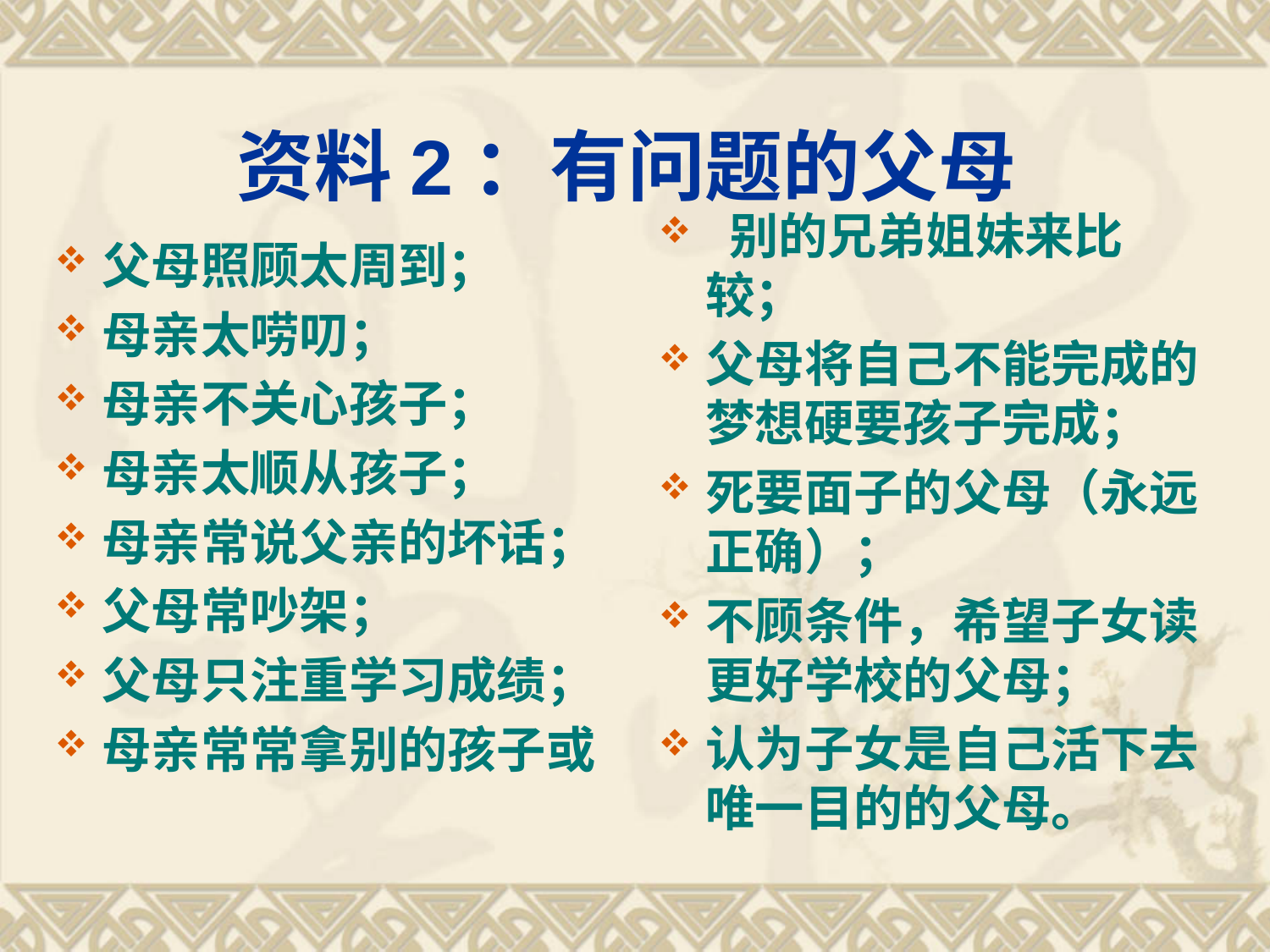

# 资料2：有问题的父母
 别的兄弟姐妹来比较；
父母将自己不能完成的梦想硬要孩子完成；
死要面子的父母（永远正确）；
不顾条件，希望子女读更好学校的父母；
认为子女是自己活下去唯一目的的父母。
父母照顾太周到；
母亲太唠叨；
母亲不关心孩子；
母亲太顺从孩子；
母亲常说父亲的坏话；
父母常吵架；
父母只注重学习成绩；
母亲常常拿别的孩子或